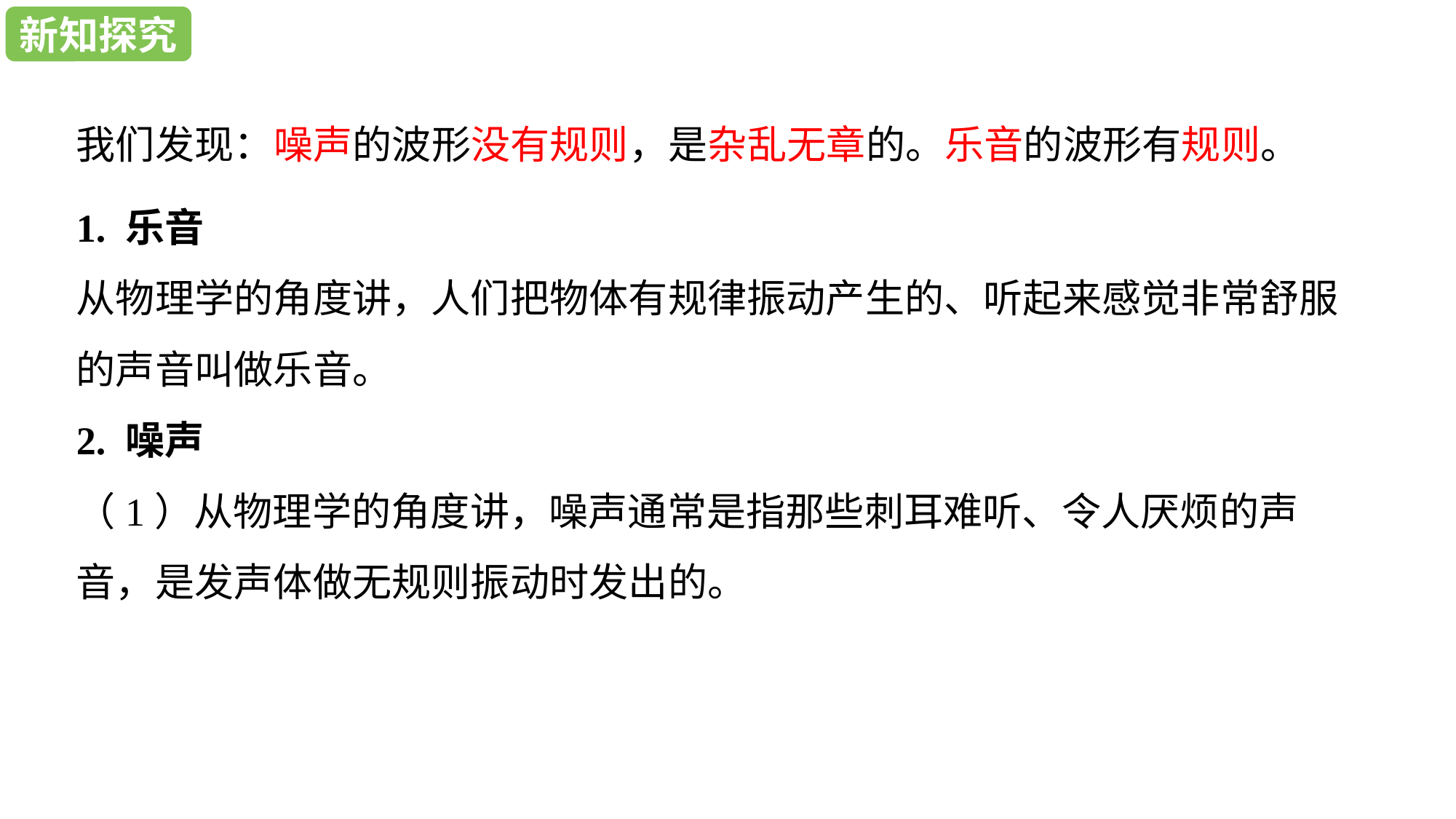

新知探究
新知探究
我们发现：噪声的波形没有规则，是杂乱无章的。乐音的波形有规则。
1. 乐音
从物理学的角度讲，人们把物体有规律振动产生的、听起来感觉非常舒服的声音叫做乐音。
2. 噪声
（1）从物理学的角度讲，噪声通常是指那些刺耳难听、令人厌烦的声音，是发声体做无规则振动时发出的。